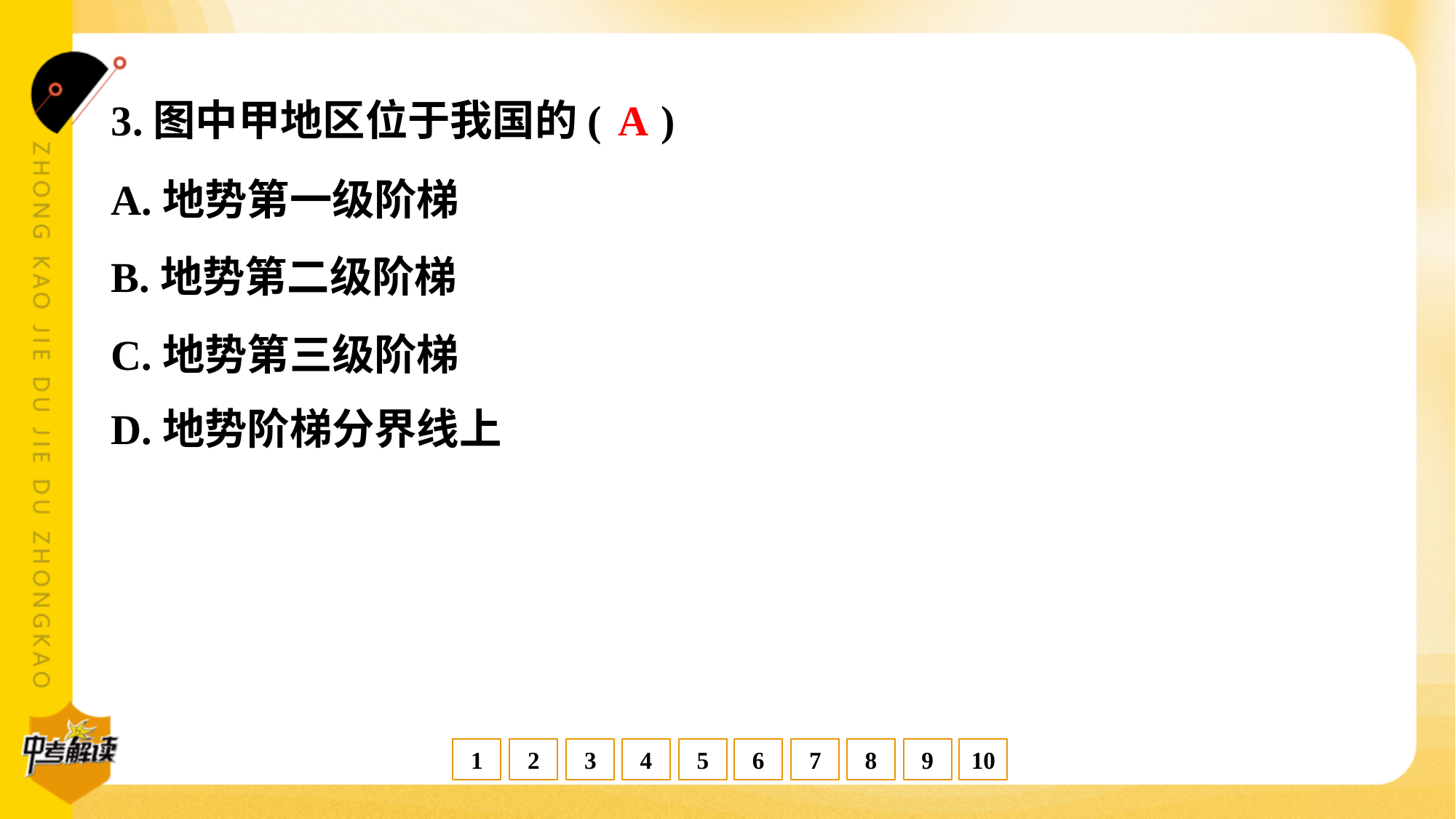

A
3.图中甲地区位于我国的(     )
A.地势第一级阶梯
B.地势第二级阶梯
C.地势第三级阶梯
D.地势阶梯分界线上